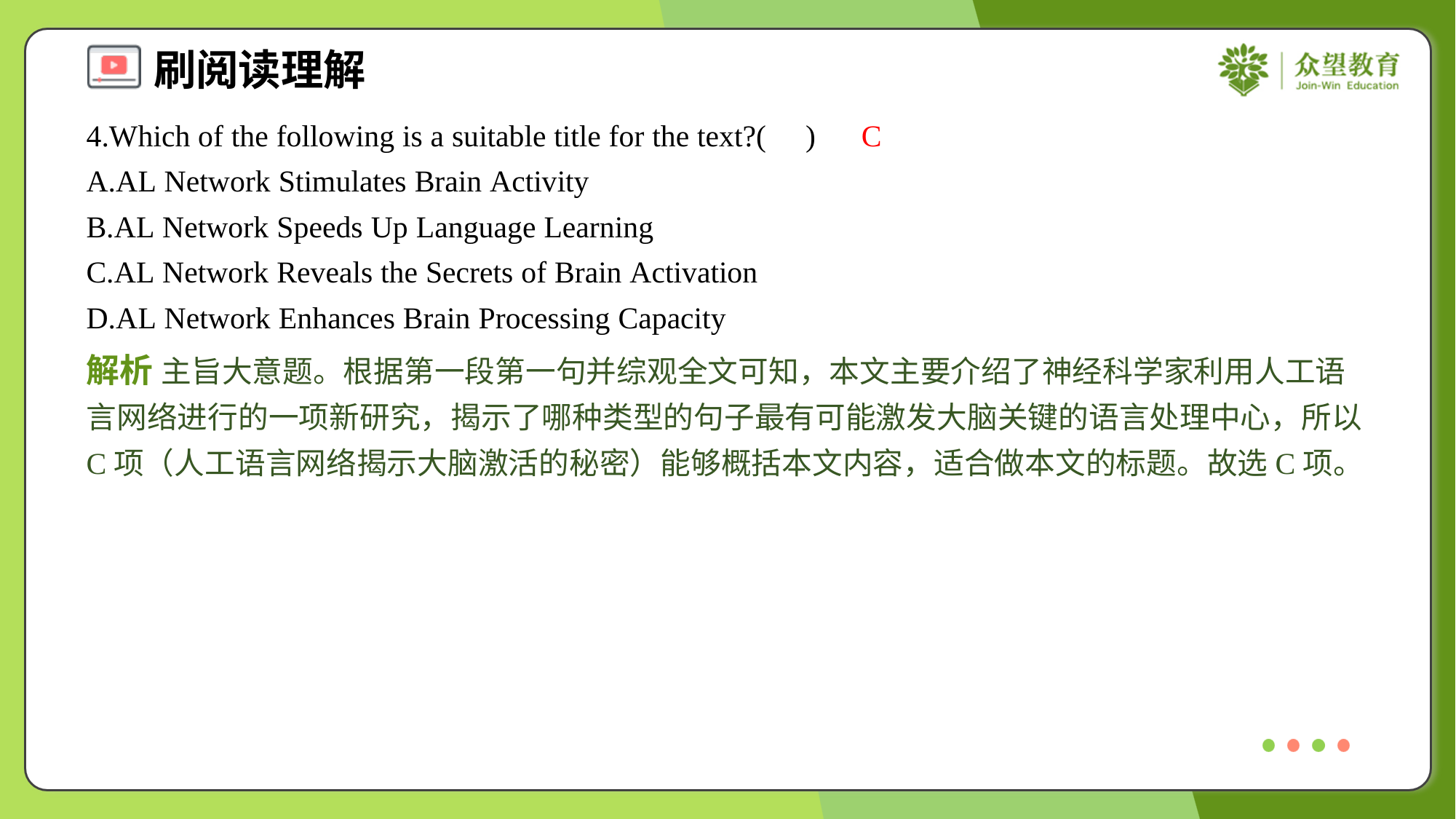

4.Which of the following is a suitable title for the text?(     )
C
A.AL Network Stimulates Brain Activity
B.AL Network Speeds Up Language Learning
C.AL Network Reveals the Secrets of Brain Activation
D.AL Network Enhances Brain Processing Capacity
解析 主旨大意题。根据第一段第一句并综观全文可知，本文主要介绍了神经科学家利用人工语言网络进行的一项新研究，揭示了哪种类型的句子最有可能激发大脑关键的语言处理中心，所以C项（人工语言网络揭示大脑激活的秘密）能够概括本文内容，适合做本文的标题。故选C项。